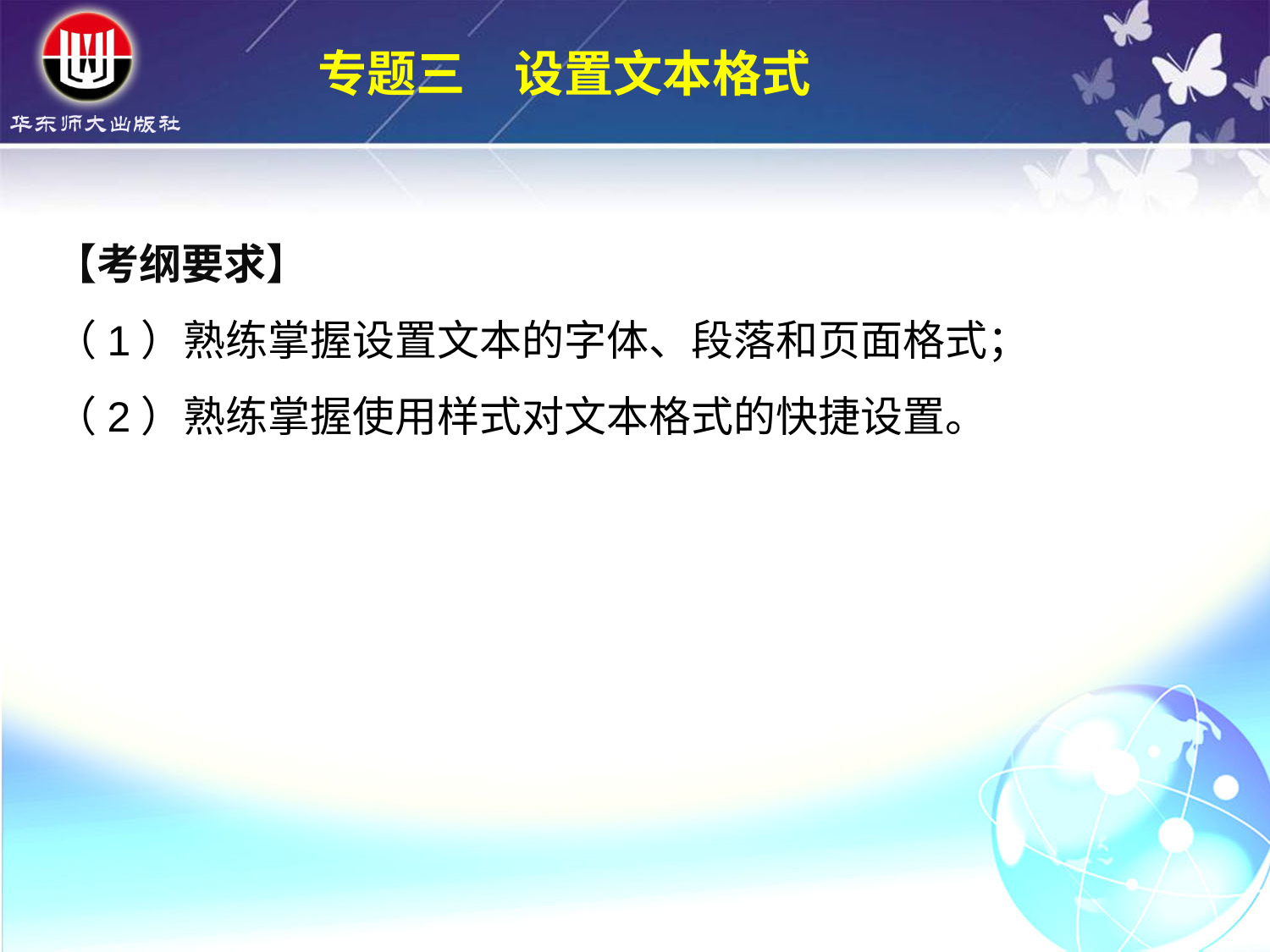

专题三　设置文本格式
【考纲要求】
（1）熟练掌握设置文本的字体、段落和页面格式；
（2）熟练掌握使用样式对文本格式的快捷设置。